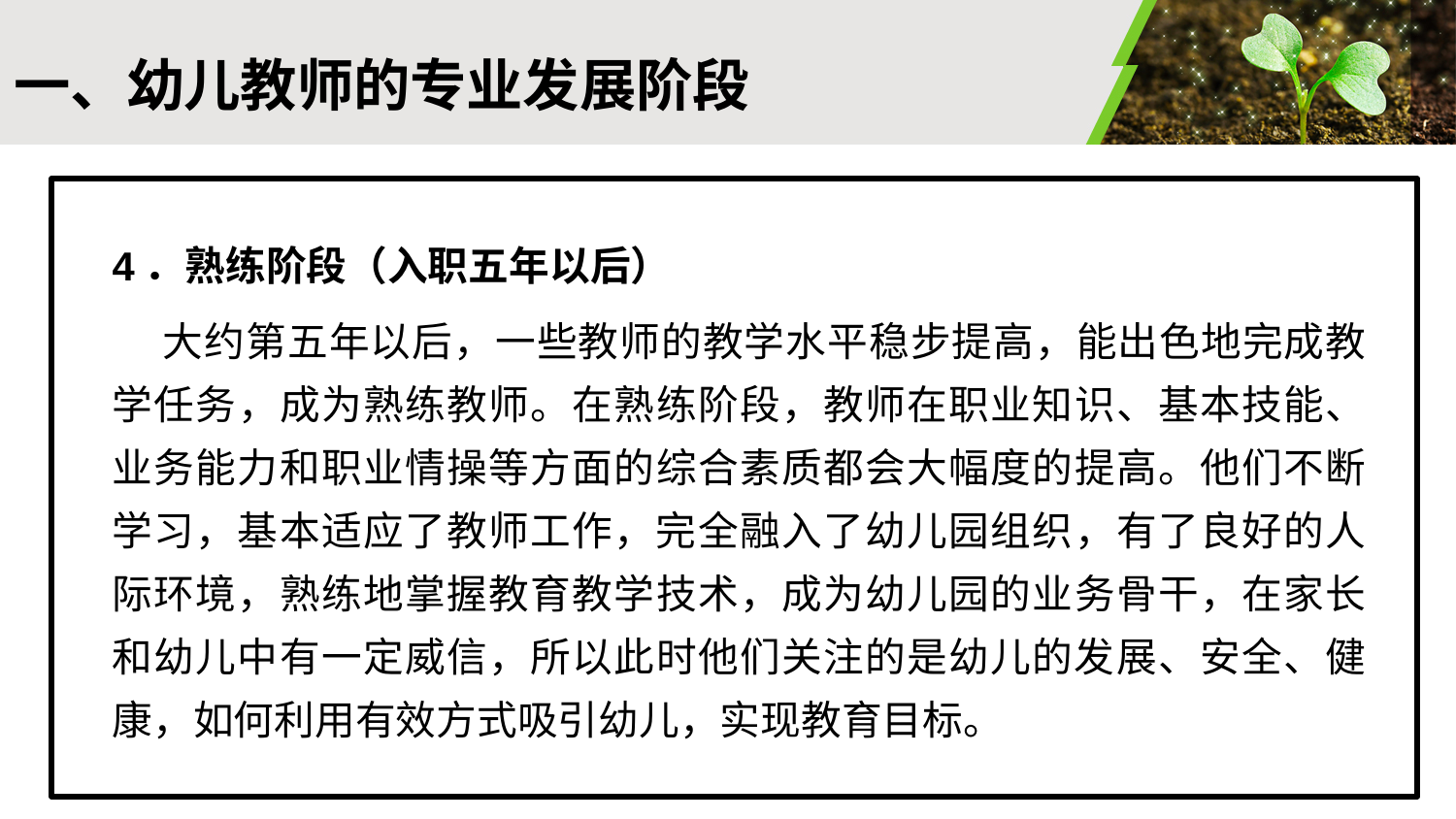

#
一、幼儿教师的专业发展阶段

4．熟练阶段（入职五年以后）
    大约第五年以后，一些教师的教学水平稳步提高，能出色地完成教学任务，成为熟练教师。在熟练阶段，教师在职业知识、基本技能、业务能力和职业情操等方面的综合素质都会大幅度的提高。他们不断学习，基本适应了教师工作，完全融入了幼儿园组织，有了良好的人际环境，熟练地掌握教育教学技术，成为幼儿园的业务骨干，在家长和幼儿中有一定威信，所以此时他们关注的是幼儿的发展、安全、健康，如何利用有效方式吸引幼儿，实现教育目标。